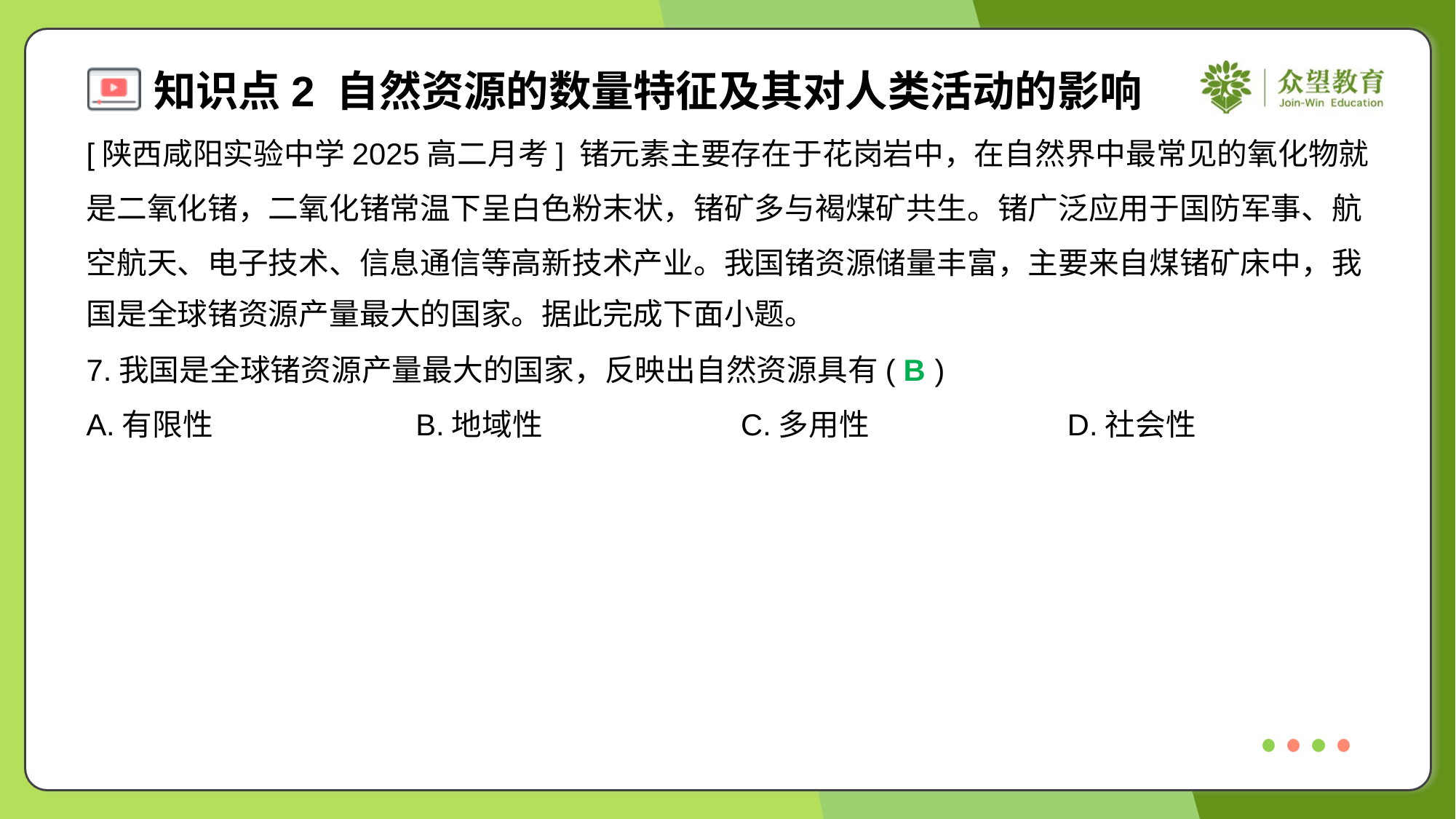

[陕西咸阳实验中学2025高二月考] 锗元素主要存在于花岗岩中，在自然界中最常见的氧化物就
是二氧化锗，二氧化锗常温下呈白色粉末状，锗矿多与褐煤矿共生。锗广泛应用于国防军事、航
空航天、电子技术、信息通信等高新技术产业。我国锗资源储量丰富，主要来自煤锗矿床中，我
国是全球锗资源产量最大的国家。据此完成下面小题。
7.我国是全球锗资源产量最大的国家，反映出自然资源具有(     )
B
A.有限性	B.地域性	C.多用性	D.社会性